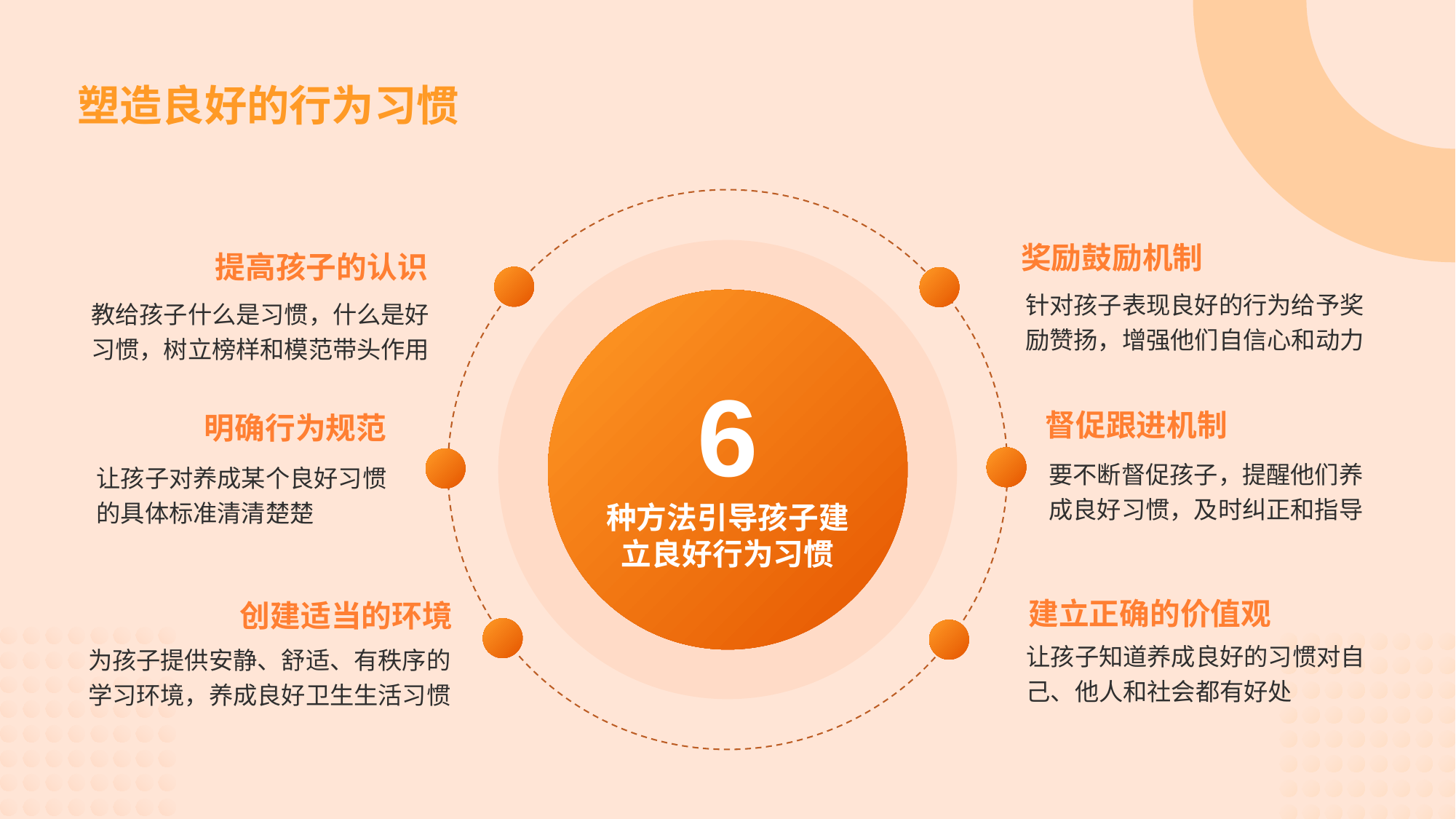

# 塑造良好的行为习惯

奖励鼓励机制

针对孩子表现良好的行为给予奖励赞扬，增强他们自信心和动力
提高孩子的认识

教给孩子什么是习惯，什么是好习惯，树立榜样和模范带头作用
6
种方法引导孩子建立良好行为习惯
督促跟进机制

要不断督促孩子，提醒他们养成良好习惯，及时纠正和指导
明确行为规范

让孩子对养成某个良好习惯的具体标准清清楚楚
建立正确的价值观

让孩子知道养成良好的习惯对自己、他人和社会都有好处
创建适当的环境

为孩子提供安静、舒适、有秩序的学习环境，养成良好卫生生活习惯